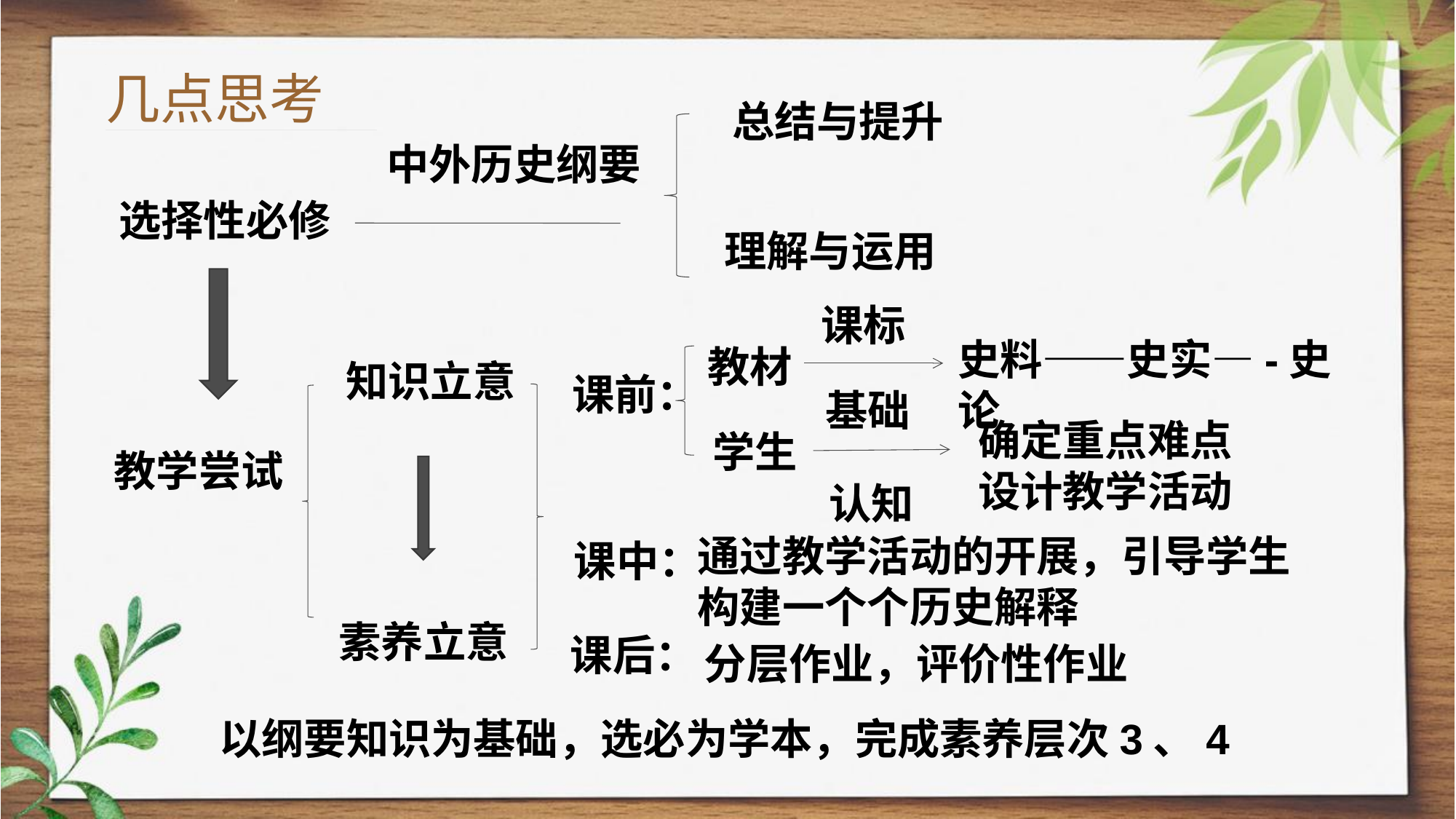

几点思考
总结与提升

中外历史纲要
选择性必修
理解与运用

课标
史料——史实—-史论
教材

知识立意
课前：
基础

确定重点难点
设计教学活动
学生
教学尝试

认知
通过教学活动的开展，引导学生构建一个个历史解释
课中：
素养立意
课后：
分层作业，评价性作业
以纲要知识为基础，选必为学本，完成素养层次3、4